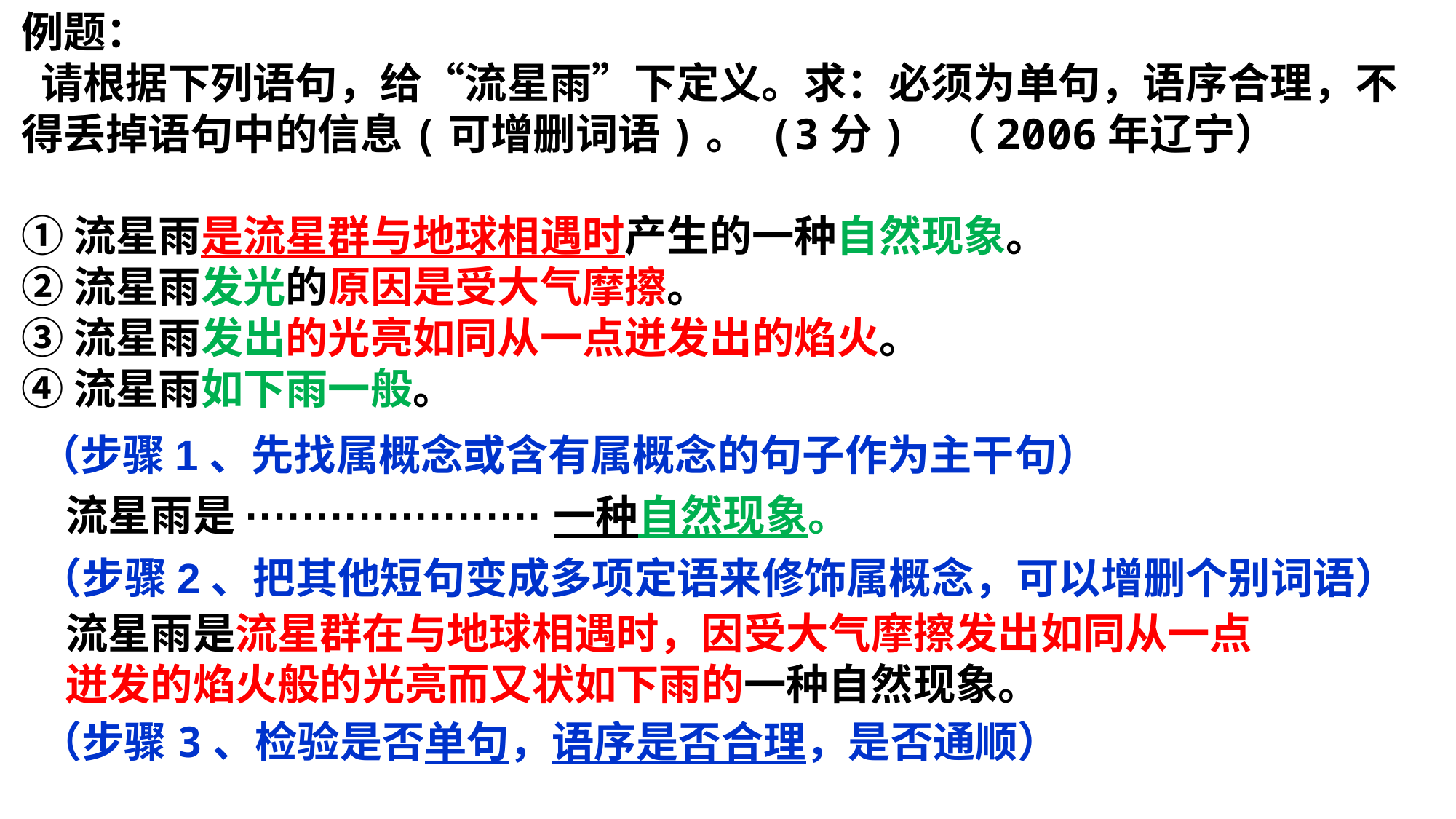

例题：
 请根据下列语句，给“流星雨”下定义。求：必须为单句，语序合理，不得丢掉语句中的信息(可增删词语)。 (3分) （2006年辽宁）

①流星雨是流星群与地球相遇时产生的一种自然现象。
②流星雨发光的原因是受大气摩擦。
③流星雨发出的光亮如同从一点迸发出的焰火。
④流星雨如下雨一般。
（步骤1、先找属概念或含有属概念的句子作为主干句）
流星雨是·····················一种自然现象。
（步骤2、把其他短句变成多项定语来修饰属概念，可以增删个别词语）
流星雨是流星群在与地球相遇时，因受大气摩擦发出如同从一点迸发的焰火般的光亮而又状如下雨的一种自然现象。

（步骤3、检验是否单句，语序是否合理，是否通顺）